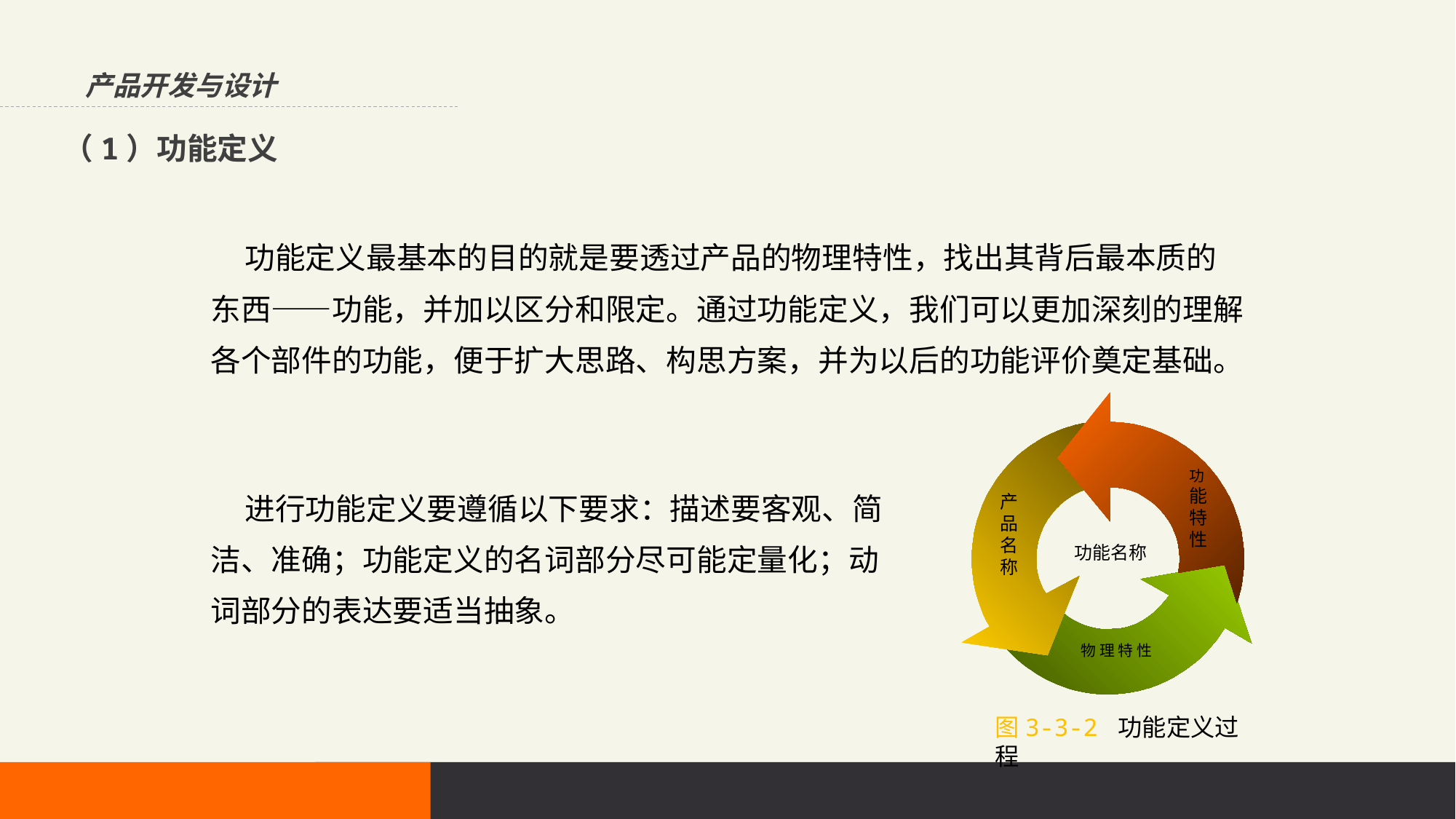

产品开发与设计
（1）功能定义
    功能定义最基本的目的就是要透过产品的物理特性，找出其背后最本质的东西——功能，并加以区分和限定。通过功能定义，我们可以更加深刻的理解各个部件的功能，便于扩大思路、构思方案，并为以后的功能评价奠定基础。

功能特性

产品名称

功能名称

物 理 特 性

    进行功能定义要遵循以下要求：描述要客观、简洁、准确；功能定义的名词部分尽可能定量化；动词部分的表达要适当抽象。
图3-3-2 功能定义过程